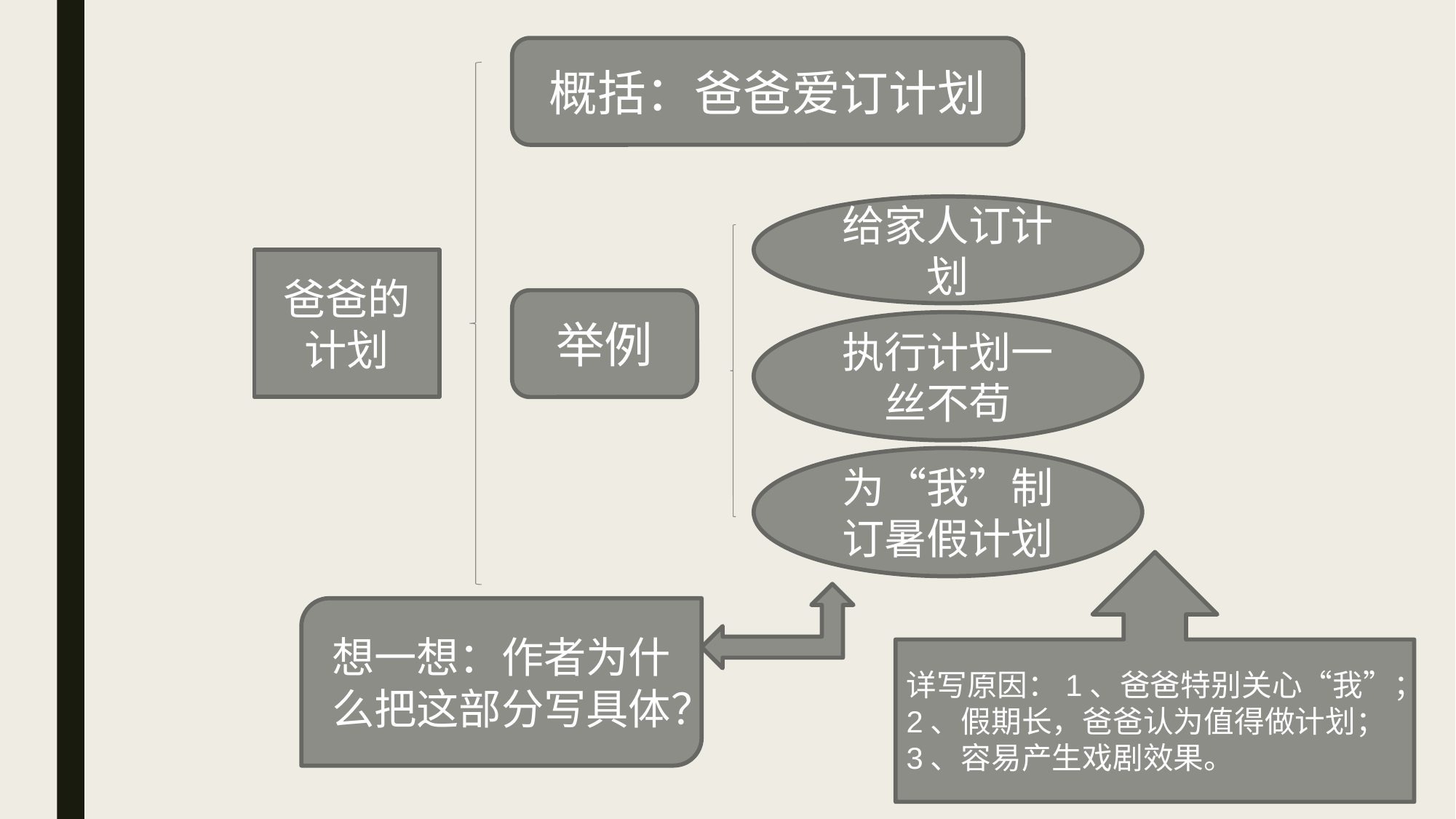

概括：爸爸爱订计划

给家人订计划

爸爸的计划
举例
执行计划一丝不苟
为“我”制订暑假计划
详写原因：1、爸爸特别关心“我”；
2、假期长，爸爸认为值得做计划；
3、容易产生戏剧效果。

想一想：作者为什么把这部分写具体？